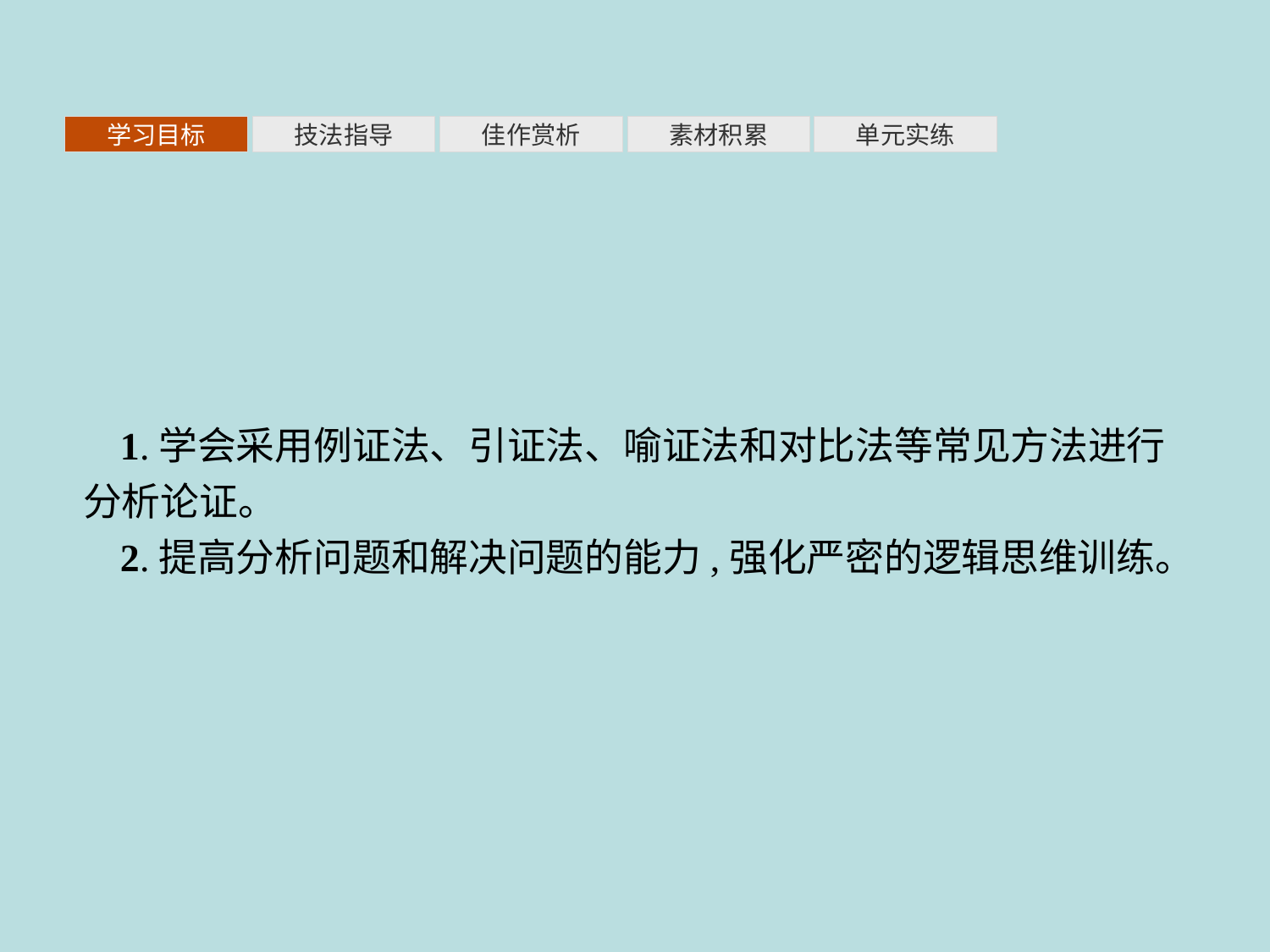

素材积累
学习目标
技法指导
佳作赏析
单元实练
1.学会采用例证法、引证法、喻证法和对比法等常见方法进行分析论证。
2.提高分析问题和解决问题的能力,强化严密的逻辑思维训练。